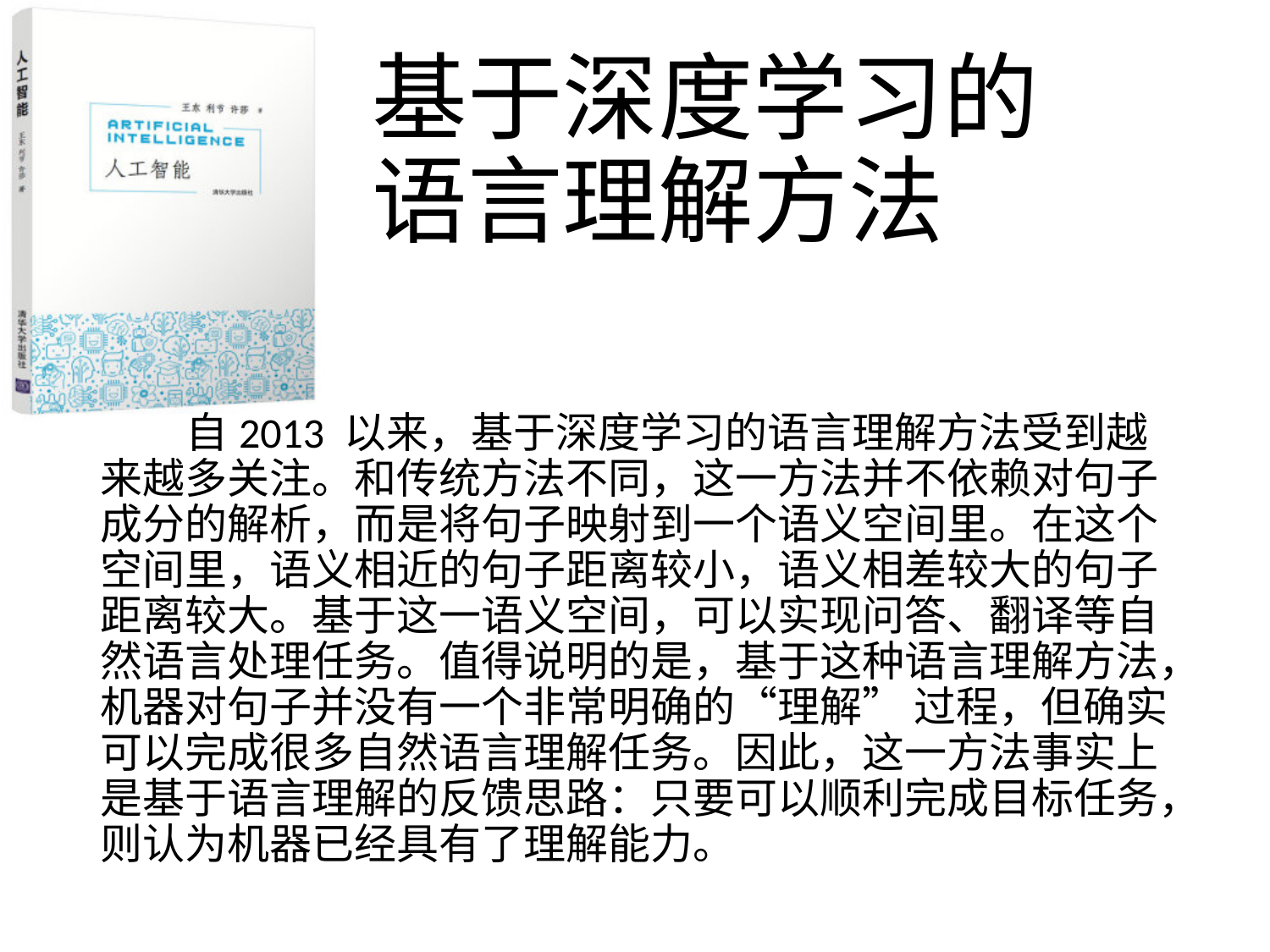

基于深度学习的
语言理解方法

        自2013 以来，基于深度学习的语言理解方法受到越来越多关注。和传统方法不同，这一方法并不依赖对句子成分的解析，而是将句子映射到一个语义空间里。在这个空间里，语义相近的句子距离较小，语义相差较大的句子距离较大。基于这一语义空间，可以实现问答、翻译等自然语言处理任务。值得说明的是，基于这种语言理解方法，机器对句子并没有一个非常明确的“理解” 过程，但确实可以完成很多自然语言理解任务。因此，这一方法事实上是基于语言理解的反馈思路：只要可以顺利完成目标任务，则认为机器已经具有了理解能力。